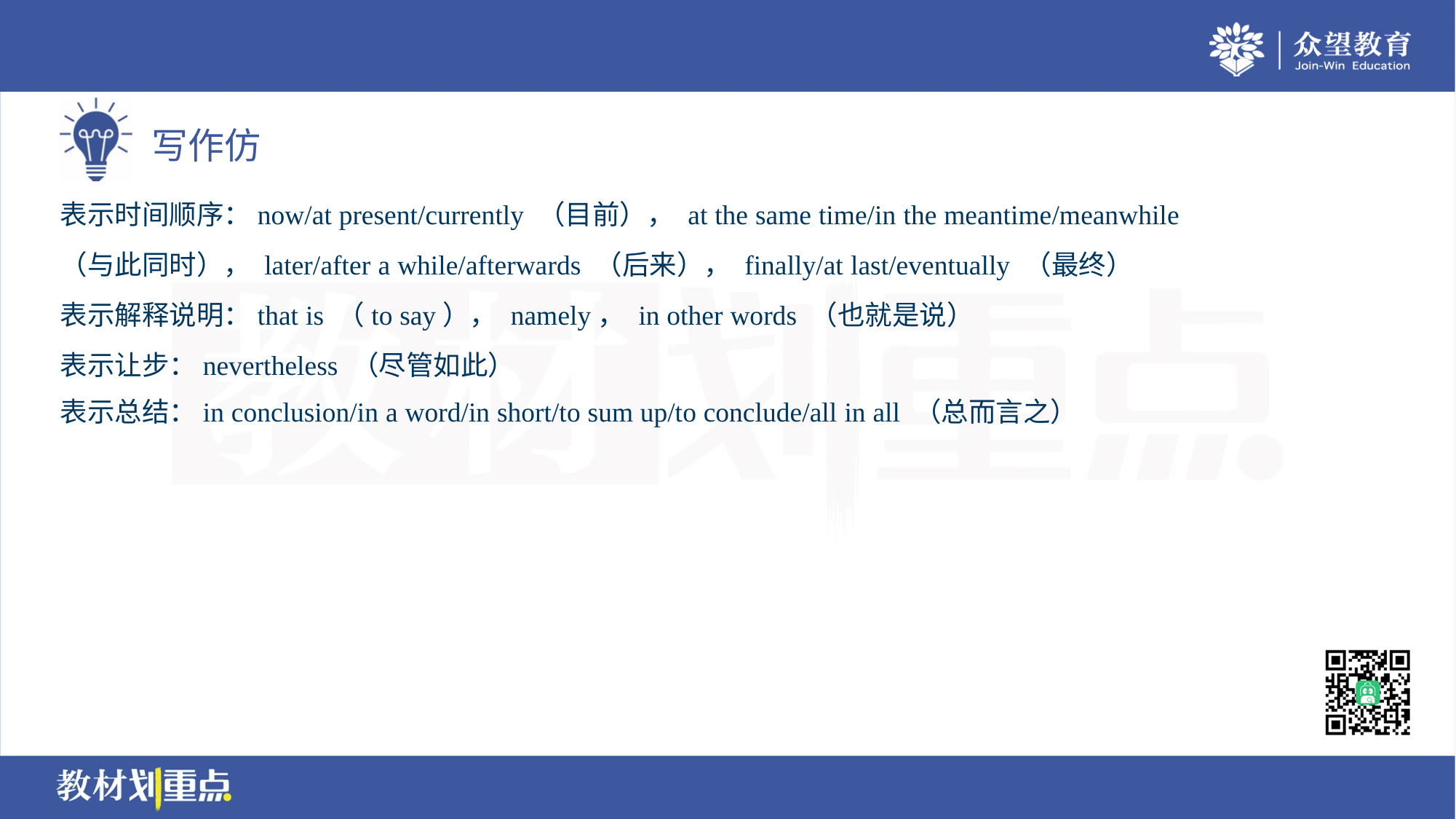

表示时间顺序：now/at present/currently （目前）， at the same time/in the meantime/meanwhile
（与此同时）， later/after a while/afterwards （后来）， finally/at last/eventually （最终）
表示解释说明：that is （to say）， namely， in other words （也就是说）
表示让步：nevertheless （尽管如此）
表示总结：in conclusion/in a word/in short/to sum up/to conclude/all in all （总而言之）